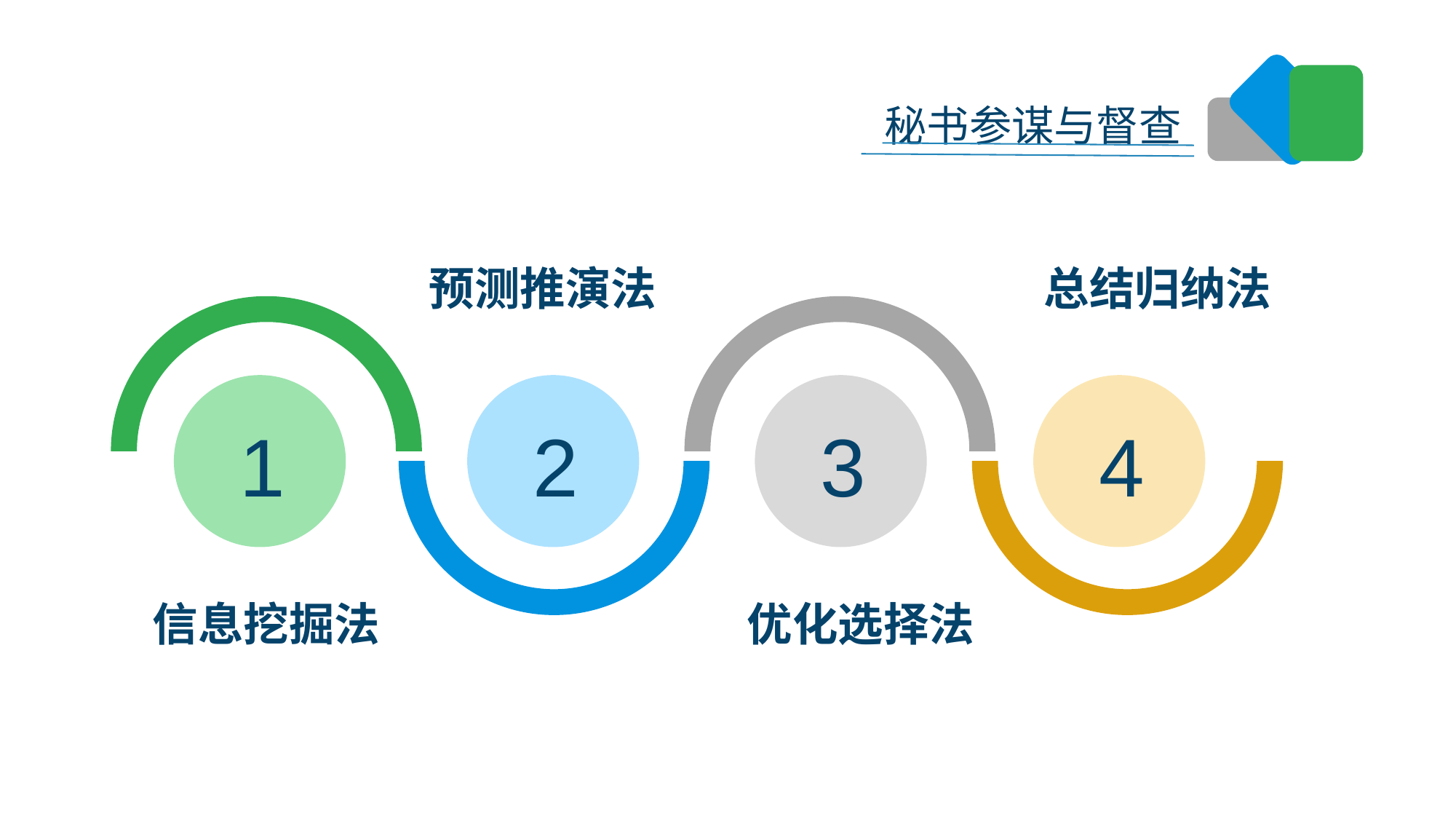

预测推演法
总结归纳法

1

2

3

4

信息挖掘法
优化选择法